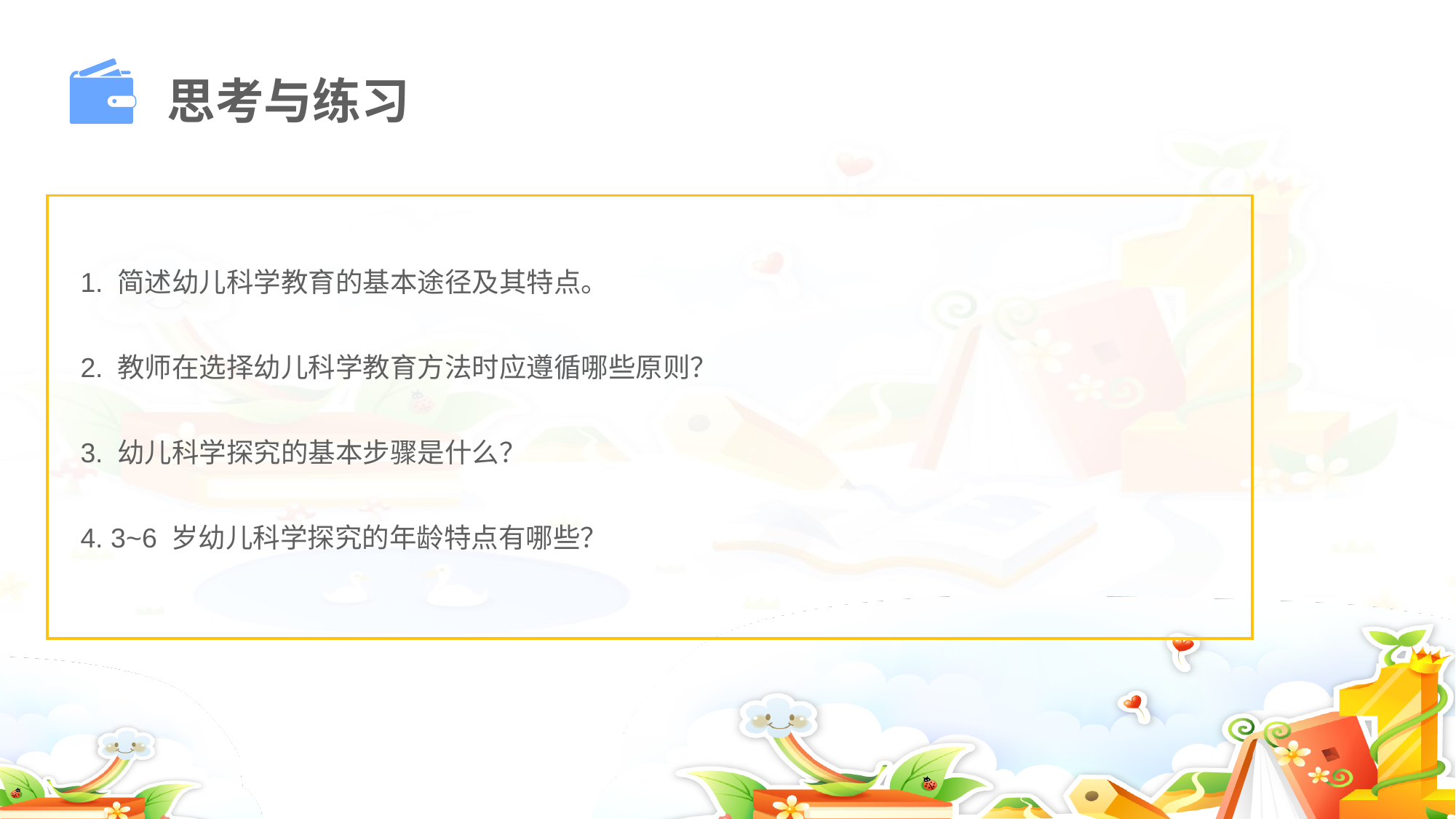

思考与练习

1. 简述幼儿科学教育的基本途径及其特点。
2. 教师在选择幼儿科学教育方法时应遵循哪些原则？
3. 幼儿科学探究的基本步骤是什么？
4. 3~6 岁幼儿科学探究的年龄特点有哪些？